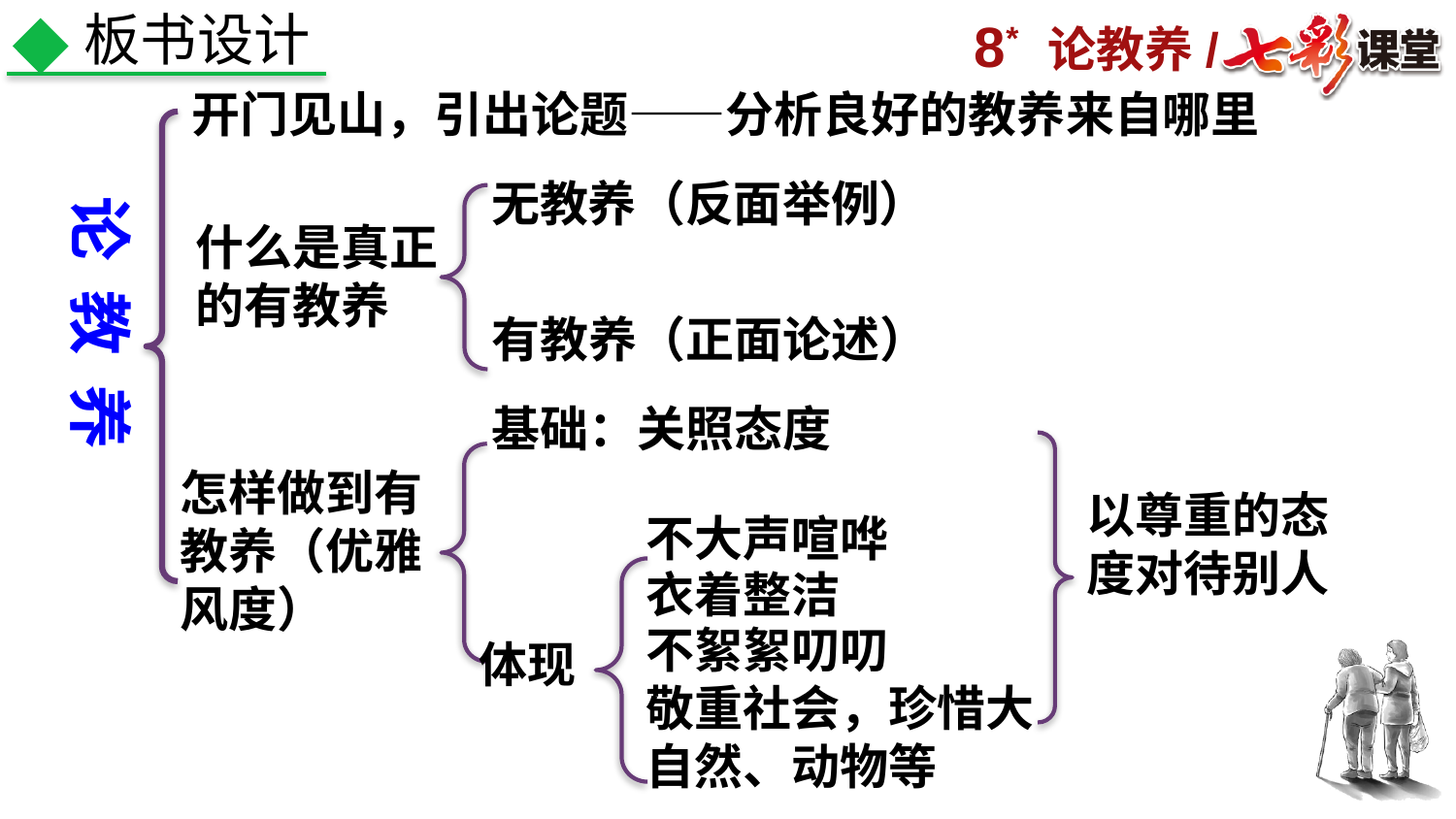

板书设计

开门见山，引出论题——分析良好的教养来自哪里
论  教  养

无教养（反面举例）

什么是真正的有教养
有教养（正面论述）
基础：关照态度

怎样做到有教养（优雅风度）
以尊重的态度对待别人
不大声喧哗
衣着整洁

不絮絮叨叨
体现
敬重社会，珍惜大自然、动物等